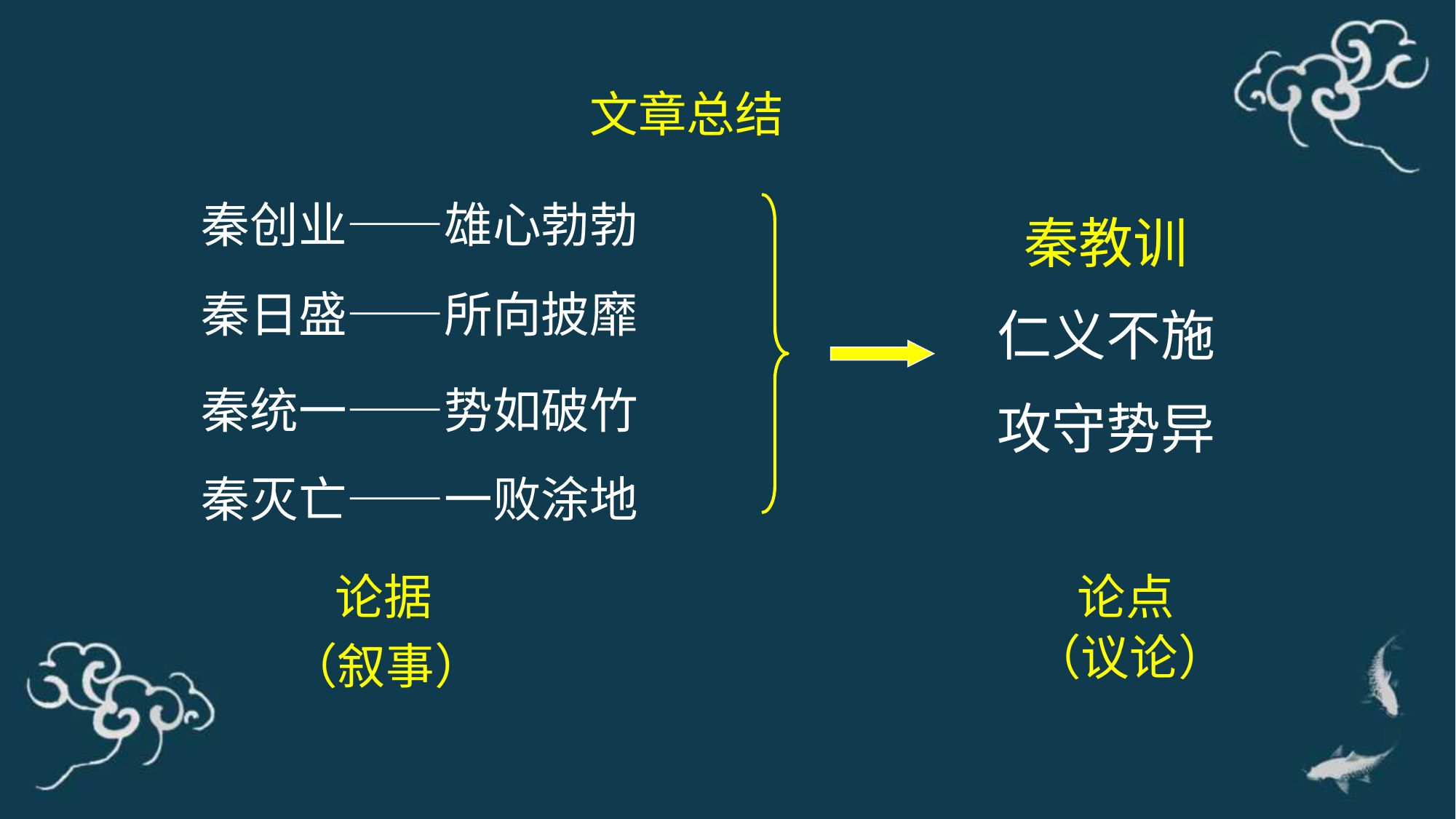

文章总结
秦创业——雄心勃勃

秦教训
仁义不施
攻守势异
秦日盛——所向披靡

秦统一——势如破竹
秦灭亡——一败涂地
论据
论点
（议论）
（叙事）